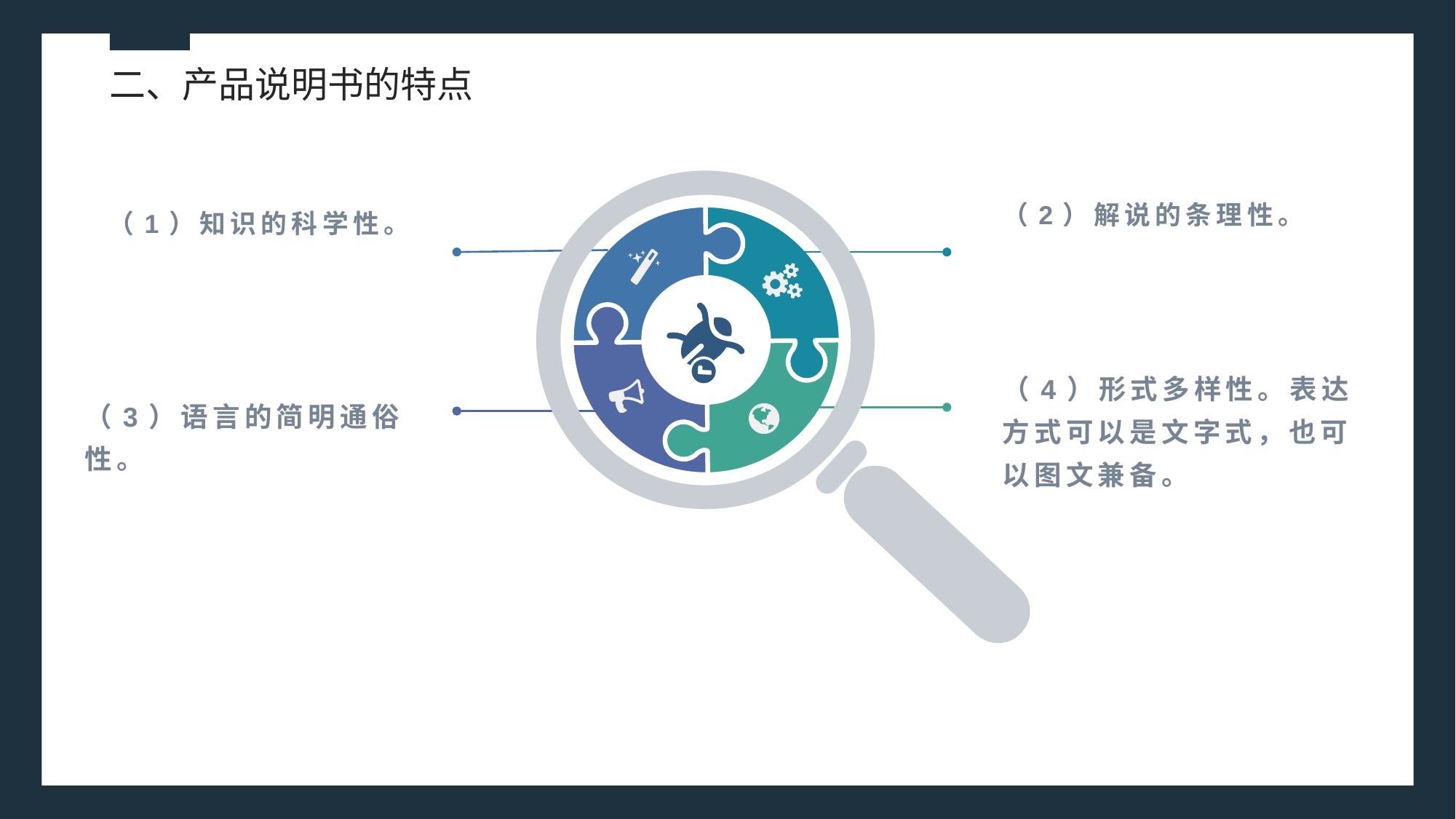

二、产品说明书的特点

（2）解说的条理性。
（1）知识的科学性。

（4）形式多样性。表达方式可以是文字式，也可以图文兼备。

（3）语言的简明通俗性。